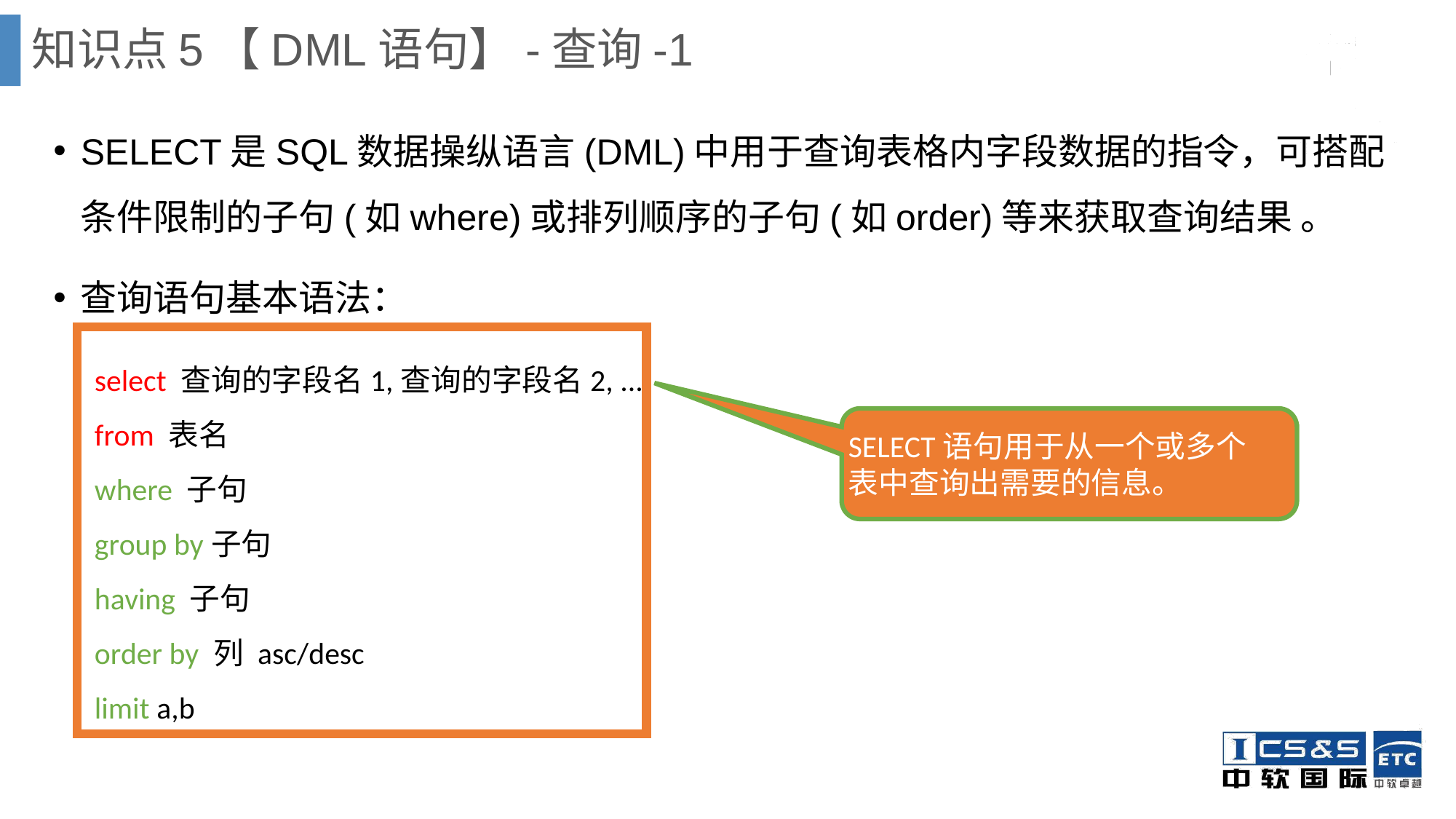

知识点5【DML语句】-查询-1
SELECT是SQL数据操纵语言(DML)中用于查询表格内字段数据的指令，可搭配条件限制的子句(如where)或排列顺序的子句(如order)等来获取查询结果 。
查询语句基本语法：

select 查询的字段名1,查询的字段名2, ...
from 表名
where 子句
group by子句
having 子句
order by 列 asc/desc
limit a,b

SELECT语句用于从一个或多个
表中查询出需要的信息。